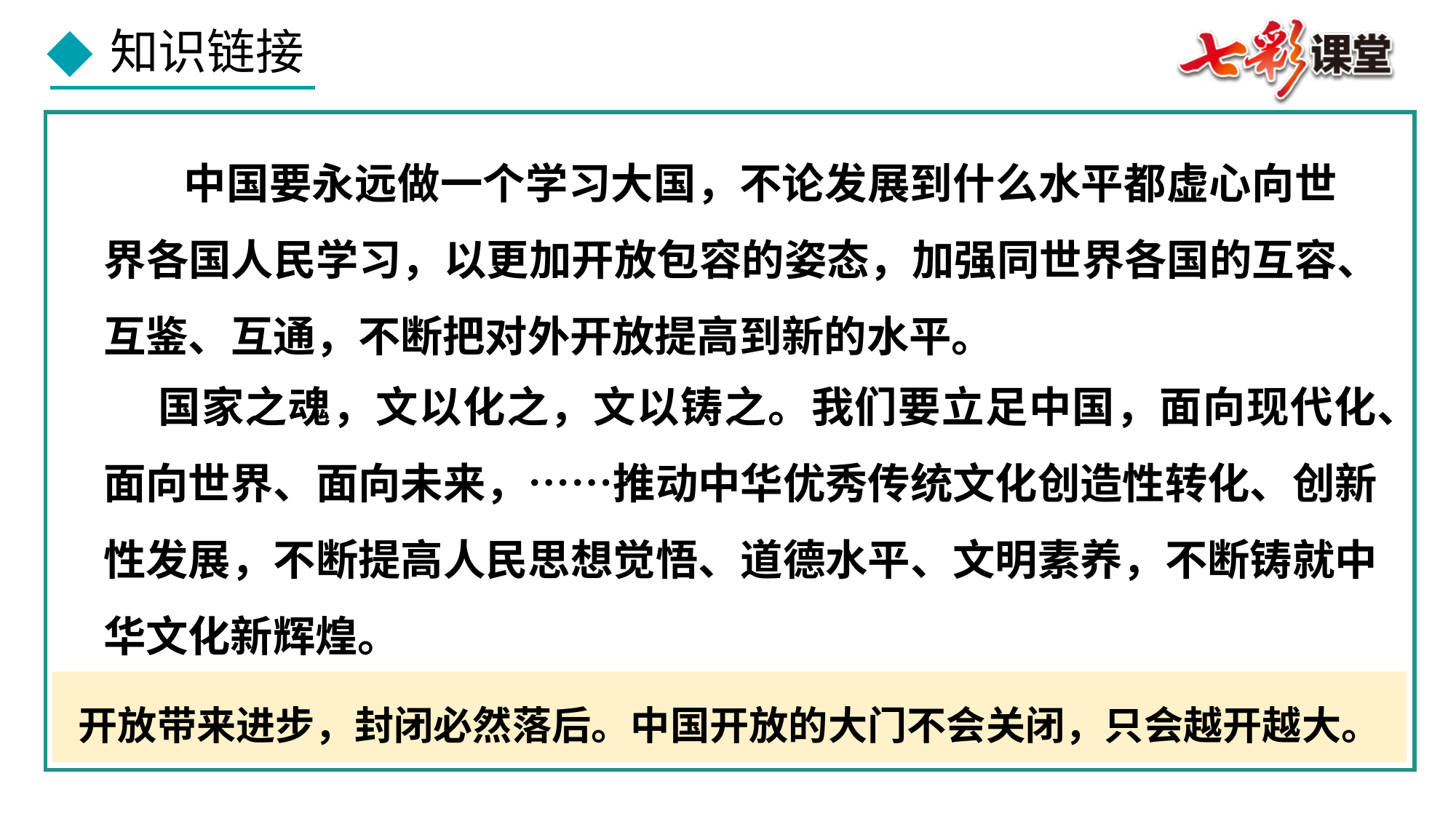

中国要永远做一个学习大国，不论发展到什么水平都虚心向世界各国人民学习，以更加开放包容的姿态，加强同世界各国的互容、互鉴、互通，不断把对外开放提高到新的水平。
    国家之魂，文以化之，文以铸之。我们要立足中国，面向现代化、面向世界、面向未来，……推动中华优秀传统文化创造性转化、创新性发展，不断提高人民思想觉悟、道德水平、文明素养，不断铸就中华文化新辉煌。
开放带来进步，封闭必然落后。中国开放的大门不会关闭，只会越开越大。